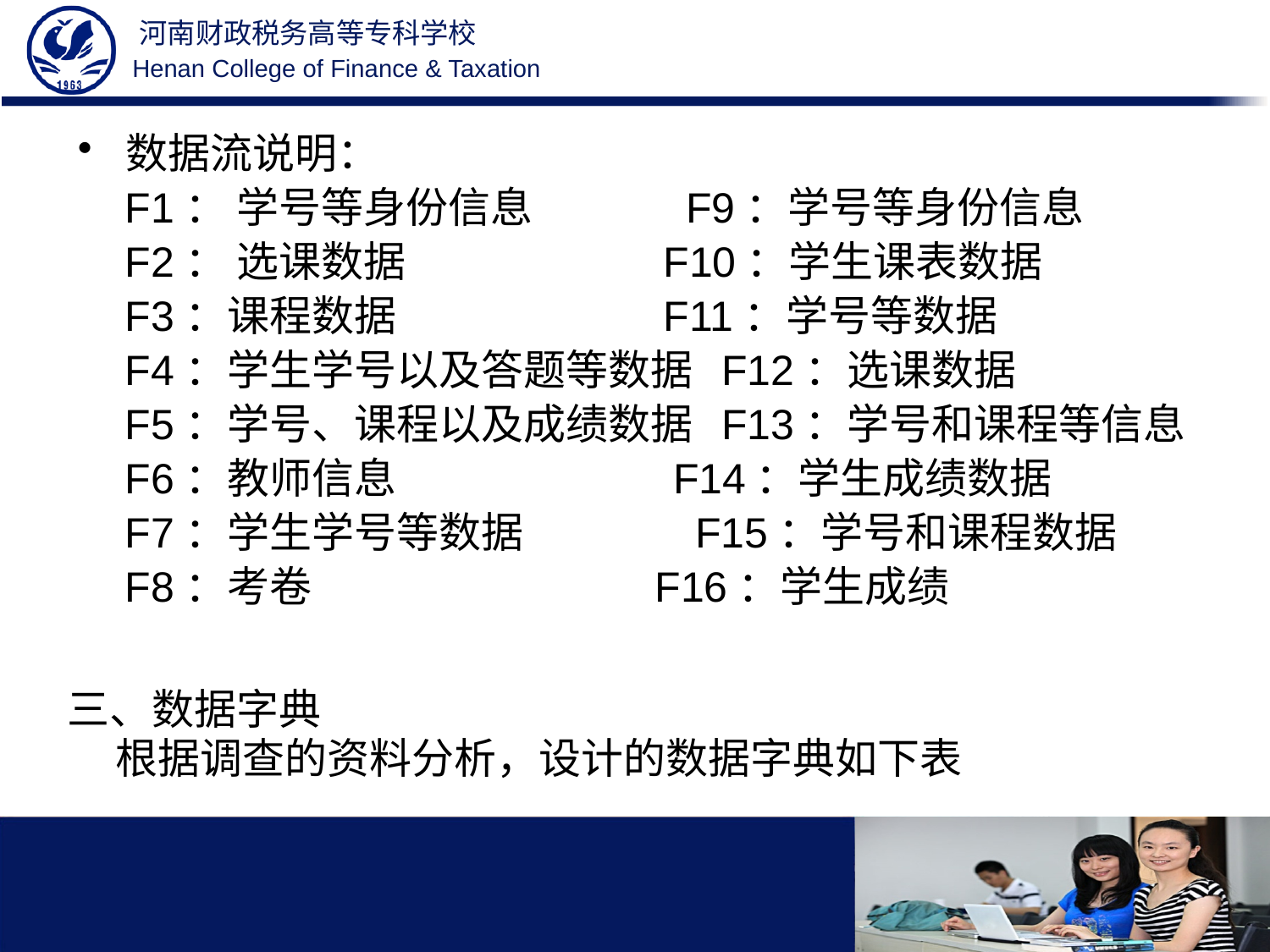

数据流说明：
    F1： 学号等身份信息               F9：学号等身份信息
    F2： 选课数据                          F10：学生课表数据
    F3：课程数据                           F11：学号等数据
    F4：学生学号以及答题等数据  F12：选课数据
    F5：学号、课程以及成绩数据  F13：学号和课程等信息
    F6：教师信息                            F14：学生成绩数据
    F7：学生学号等数据                 F15：学号和课程数据
    F8：考卷                                   F16：学生成绩
三、数据字典
    根据调查的资料分析，设计的数据字典如下表